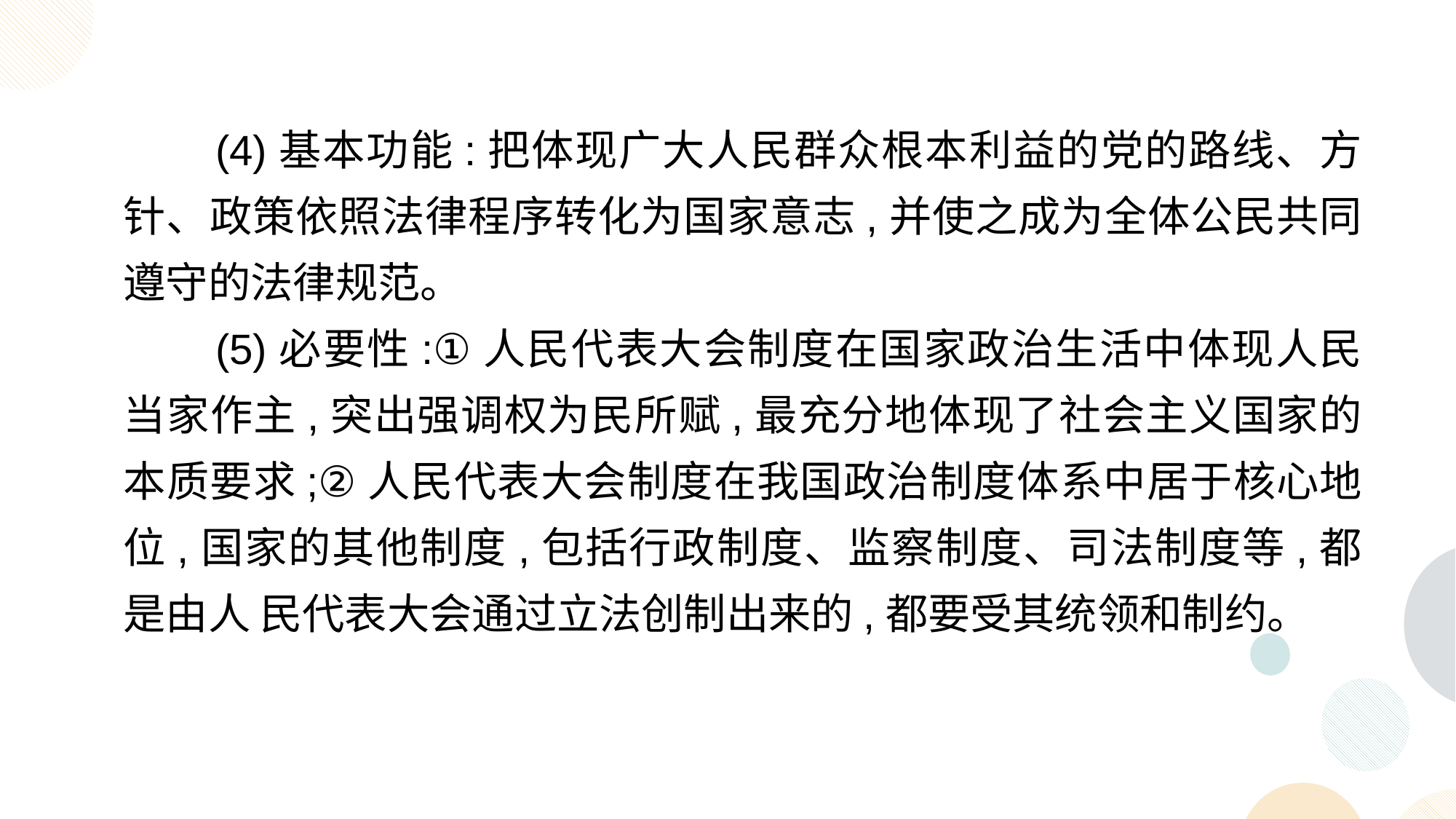

(4)基本功能:把体现广大人民群众根本利益的党的路线、方针、政策依照法律程序转化为国家意志,并使之成为全体公民共同遵守的法律规范。
(5)必要性:①人民代表大会制度在国家政治生活中体现人民当家作主,突出强调权为民所赋,最充分地体现了社会主义国家的本质要求;②人民代表大会制度在我国政治制度体系中居于核心地位,国家的其他制度,包括行政制度、监察制度、司法制度等,都是由人 民代表大会通过立法创制出来的,都要受其统领和制约。